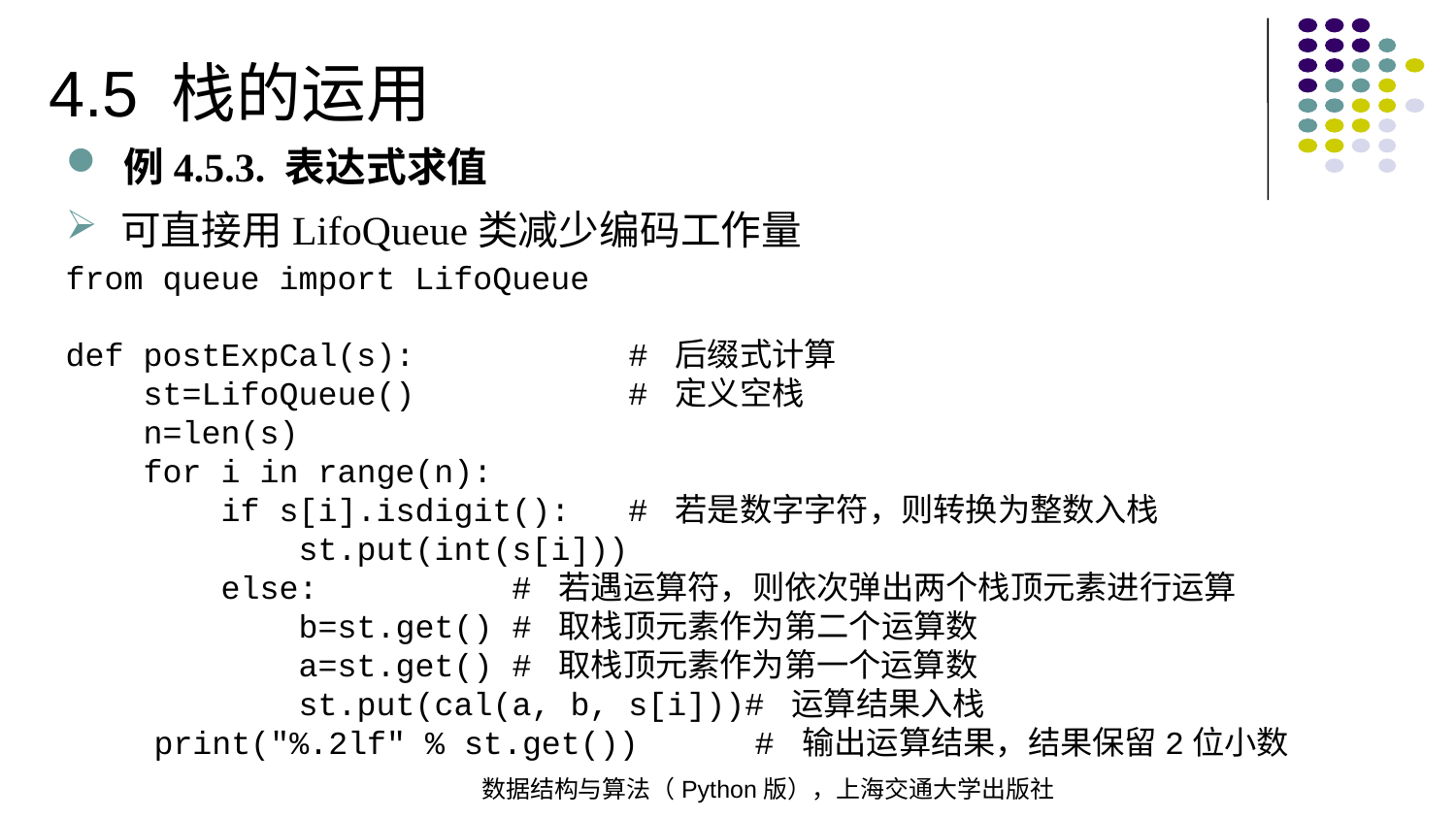

4.5 栈的运用
例4.5.3. 表达式求值
可直接用LifoQueue类减少编码工作量
from queue import LifoQueue

def postExpCal(s):           # 后缀式计算
    st=LifoQueue()           # 定义空栈
    n=len(s)
    for i in range(n):
        if s[i].isdigit():   # 若是数字字符，则转换为整数入栈
            st.put(int(s[i]))
        else:          # 若遇运算符，则依次弹出两个栈顶元素进行运算
            b=st.get() # 取栈顶元素作为第二个运算数
            a=st.get() # 取栈顶元素作为第一个运算数
            st.put(cal(a, b, s[i]))# 运算结果入栈
           print("%.2lf" % st.get())      # 输出运算结果，结果保留2位小数